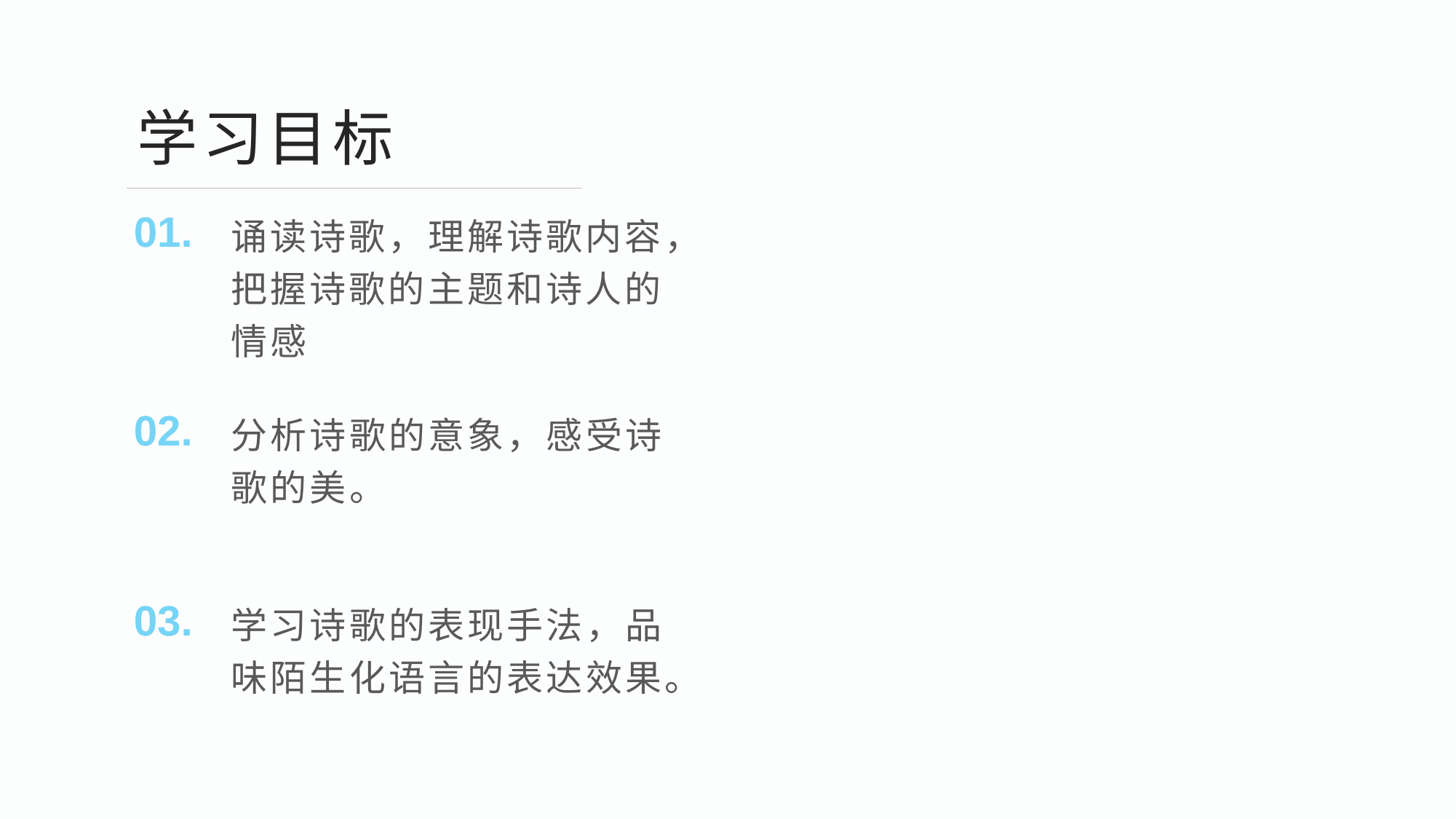

学习目标
诵读诗歌，理解诗歌内容，把握诗歌的主题和诗人的情感
01.
分析诗歌的意象，感受诗歌的美。
02.
学习诗歌的表现手法，品味陌生化语言的表达效果。
03.